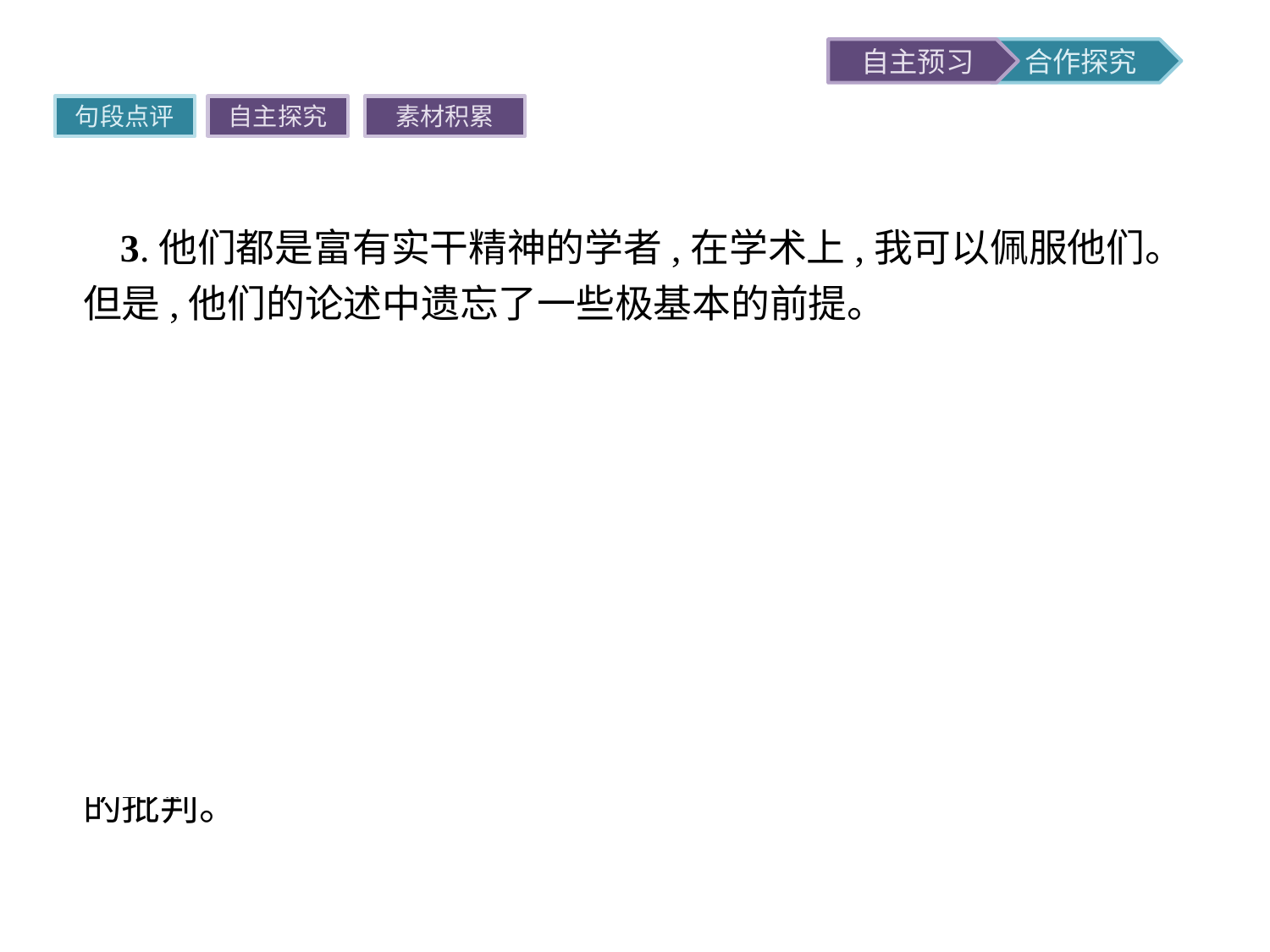

句段点评
自主探究
素材积累
3.他们都是富有实干精神的学者,在学术上,我可以佩服他们。但是,他们的论述中遗忘了一些极基本的前提。
点评这两句话里包含了作者复杂的感情。“他们都是富有实干精神的学者”,当然不是为了称誉外国文化强盗,这里有鄙视的成分。为帝国主义的强权和霸道的文化观念“实干”,必然要玷污人类文明。作者承认他们“在学术上”的见地,意在指出他们的欺骗性,“但是”一句是表意的重点,句中“遗忘”这个词有很强的讥讽意味——分明是有意掩盖!“极基本的前提”指的是,那些被帝国主义学者占有的珍贵文献和无价宝物本是中国人民智慧的结晶,本来供奉在中国敦煌的石窟里!这一句蕴藏着愤怒和尖锐的批判。